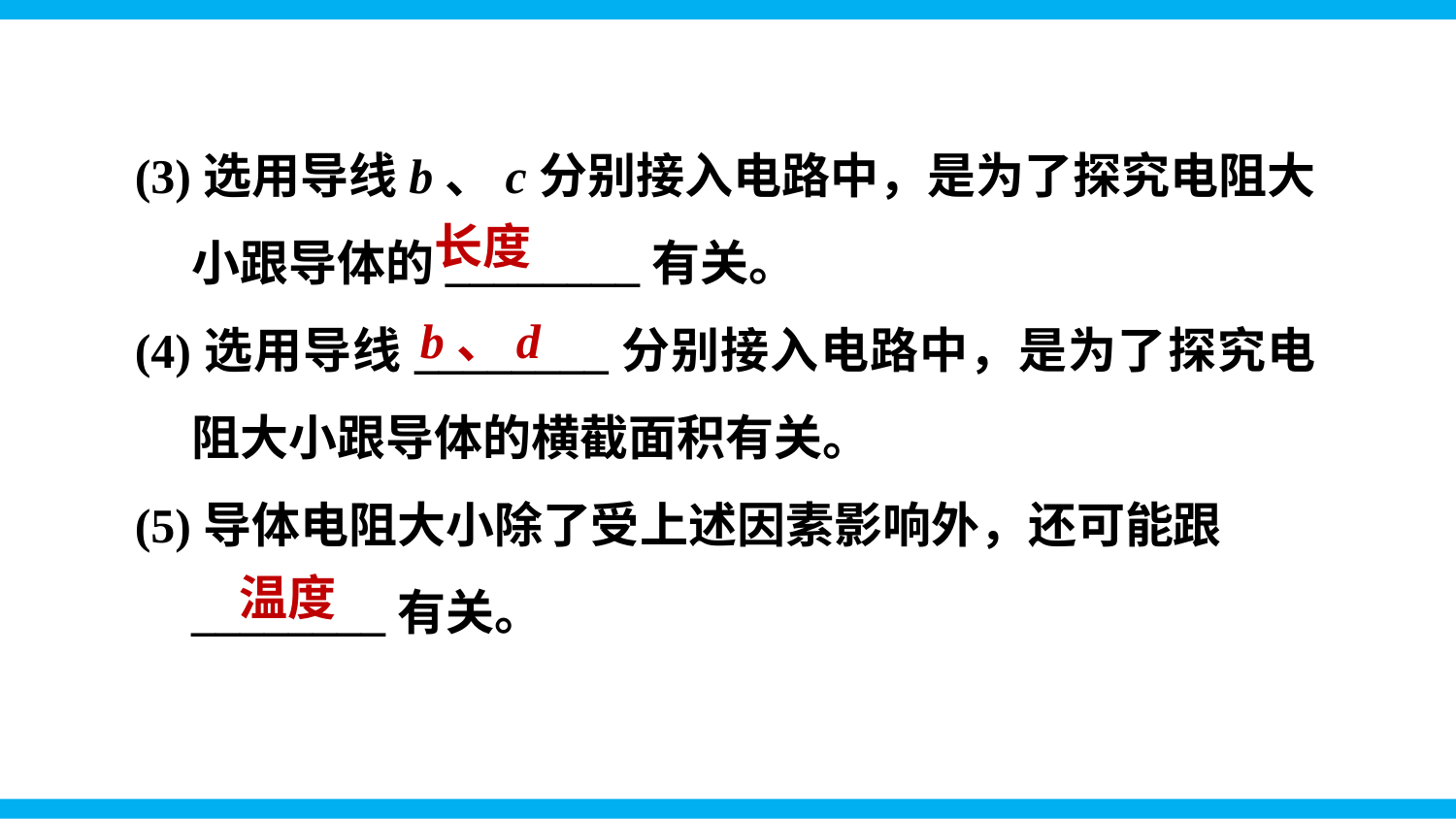

(3)选用导线b、c分别接入电路中，是为了探究电阻大小跟导体的________有关。
(4)选用导线________分别接入电路中，是为了探究电阻大小跟导体的横截面积有关。
(5)导体电阻大小除了受上述因素影响外，还可能跟________有关。
长度
b、d
温度